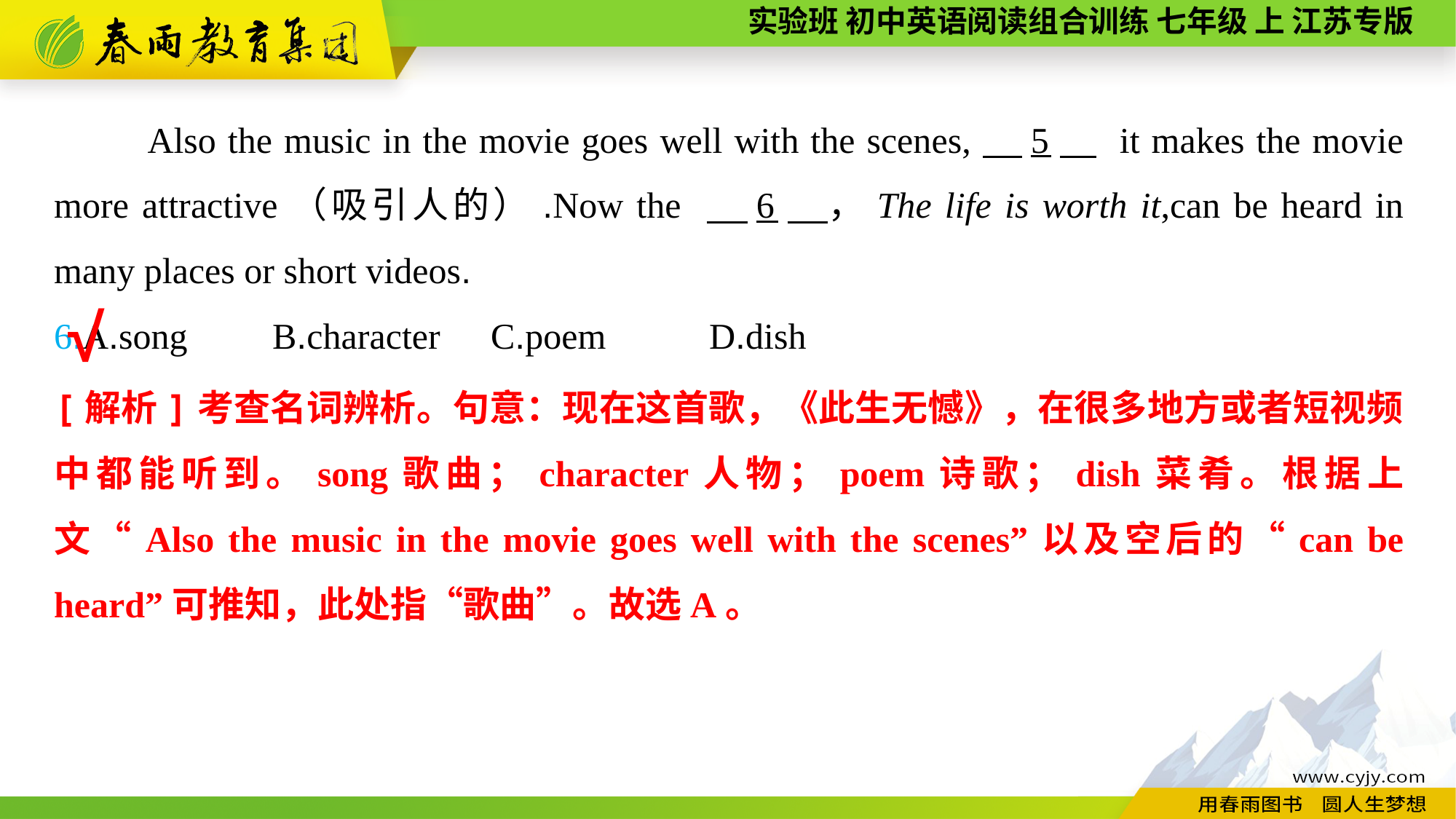

Also the music in the movie goes well with the scenes,　5　 it makes the movie more attractive（吸引人的）.Now the 　6　，The life is worth it,can be heard in many places or short videos.
6.A.song	B.character	C.poem	D.dish
√
[解析]考查名词辨析。句意：现在这首歌，《此生无憾》，在很多地方或者短视频中都能听到。song歌曲；character人物；poem诗歌；dish菜肴。根据上文“Also the music in the movie goes well with the scenes”以及空后的“can be heard”可推知，此处指“歌曲”。故选A。